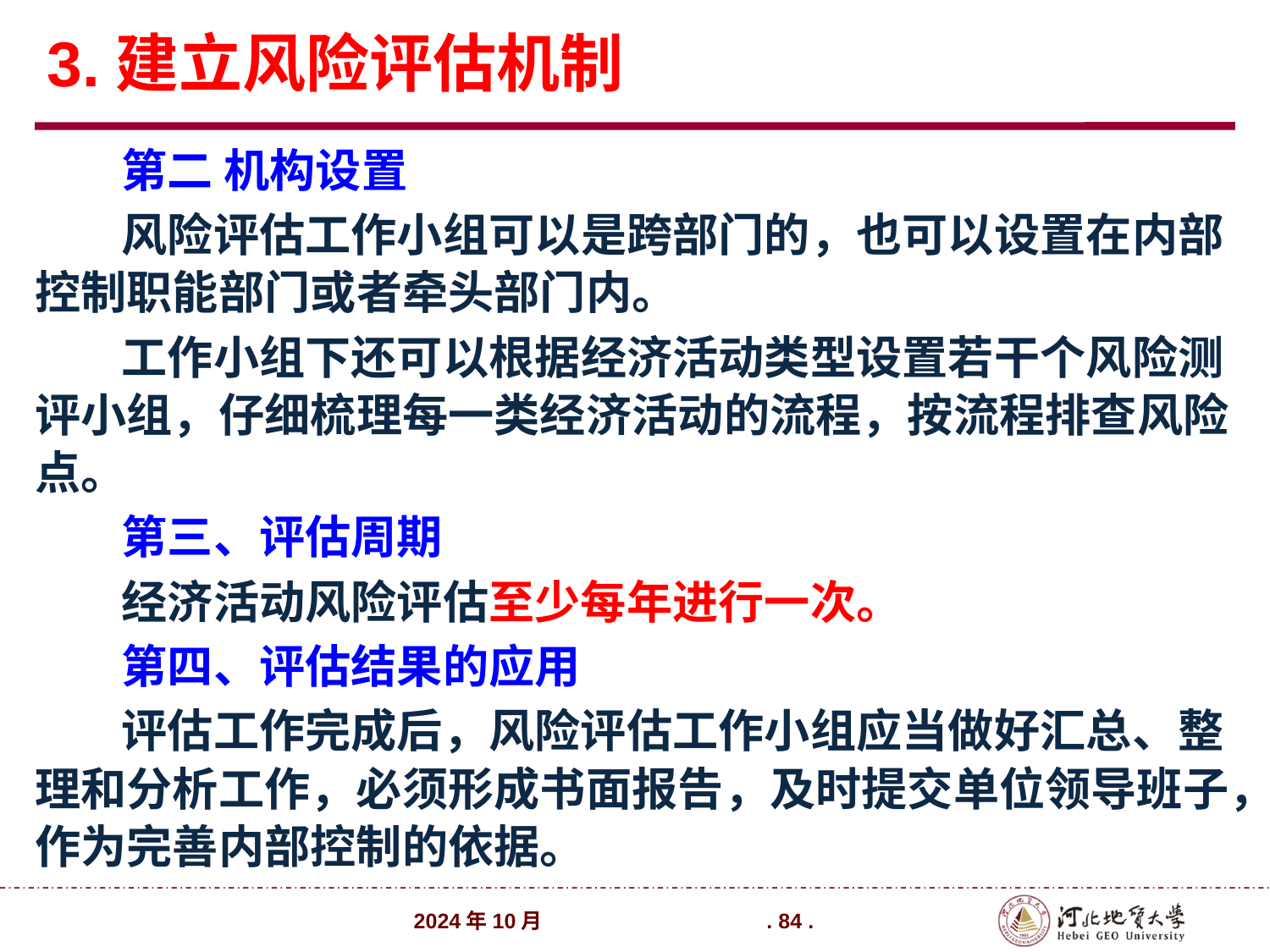

# 3.建立风险评估机制
第二 机构设置
风险评估工作小组可以是跨部门的，也可以设置在内部控制职能部门或者牵头部门内。
工作小组下还可以根据经济活动类型设置若干个风险测评小组，仔细梳理每一类经济活动的流程，按流程排查风险点。
第三、评估周期
经济活动风险评估至少每年进行一次。
第四、评估结果的应用
评估工作完成后，风险评估工作小组应当做好汇总、整理和分析工作，必须形成书面报告，及时提交单位领导班子，作为完善内部控制的依据。
2024年10月                                             . 84 .